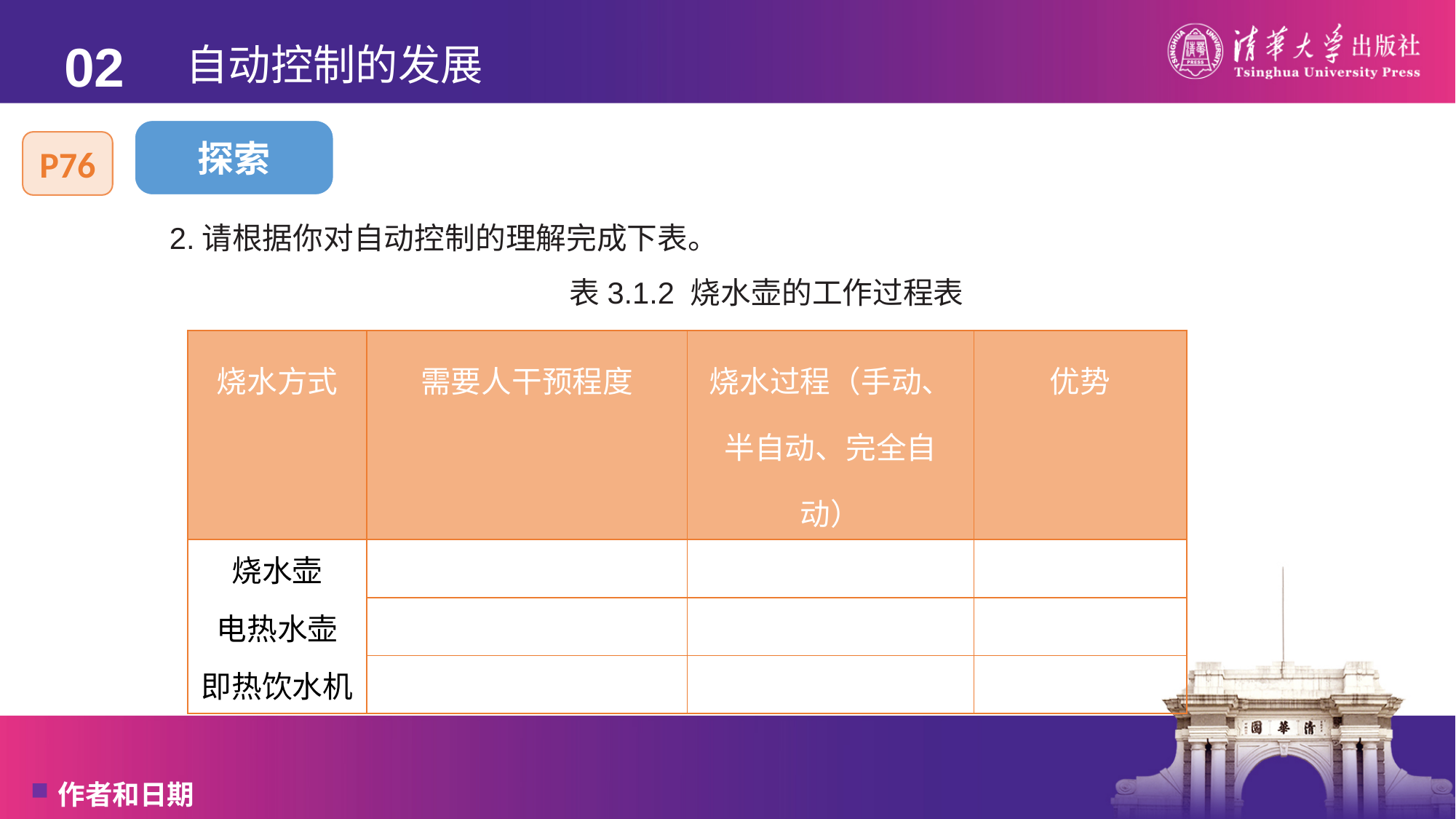

02
# 自动控制的发展
探索
P76
2.请根据你对自动控制的理解完成下表。
表3.1.2 烧水壶的工作过程表
| 烧水方式 | 需要人干预程度 | 烧水过程（手动、半自动、完全自动） | 优势 |
| --- | --- | --- | --- |
| 烧水壶 |  |  |  |
| 电热水壶 |  |  |  |
|  |  |  |  |
| 即热饮水机 |  |  |  |
|  |  |  |  |
作者和日期